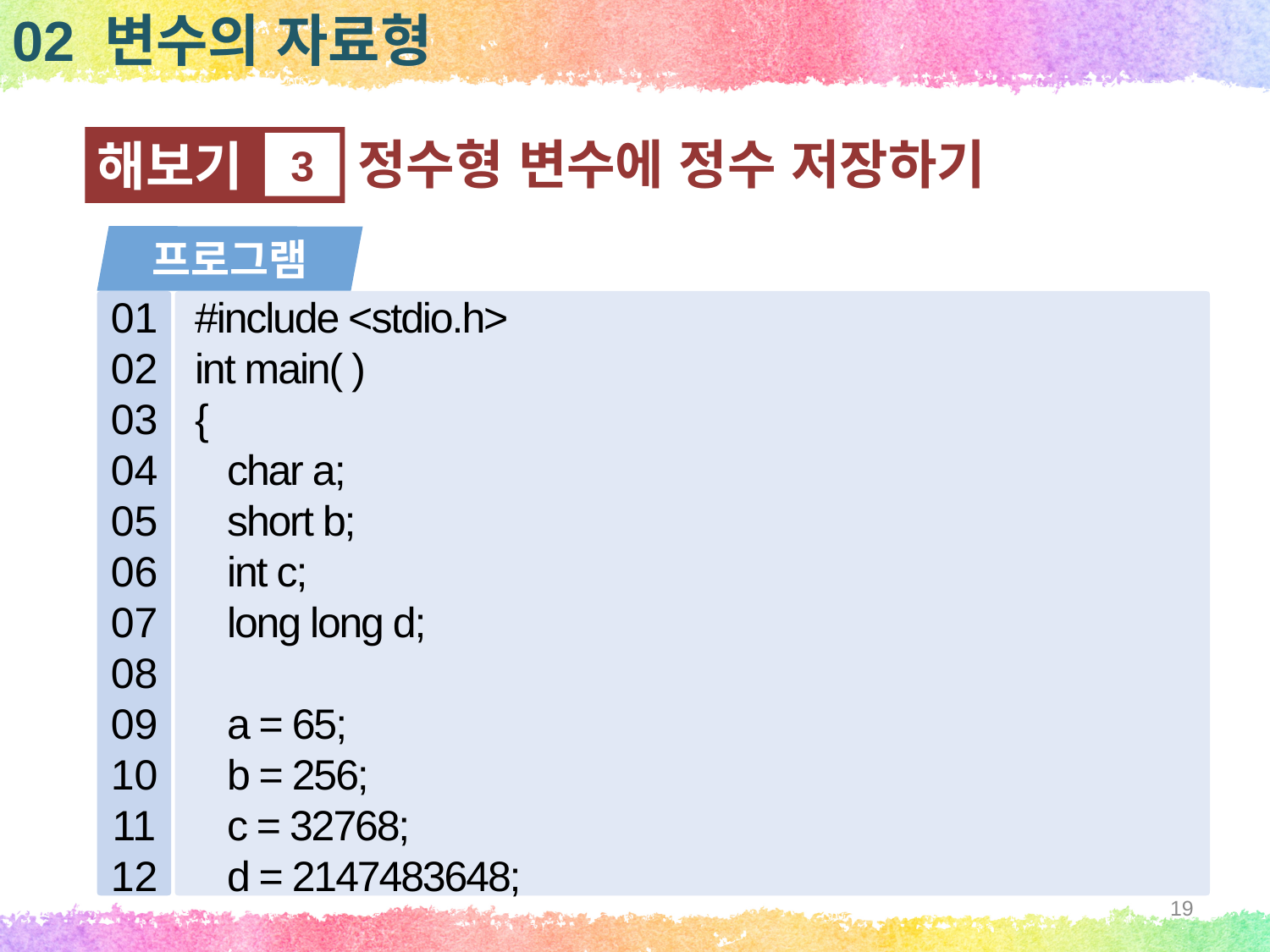

02 변수의 자료형
정수형 변수에 정수 저장하기
해보기
3
프로그램
01
02
03
04
05
06
07
08
09
10
11
12
#include <stdio.h>
int main( )
{
   char a;
   short b;
   int c;
   long long d;

   a = 65;
   b = 256;
   c = 32768;
   d = 2147483648;

19